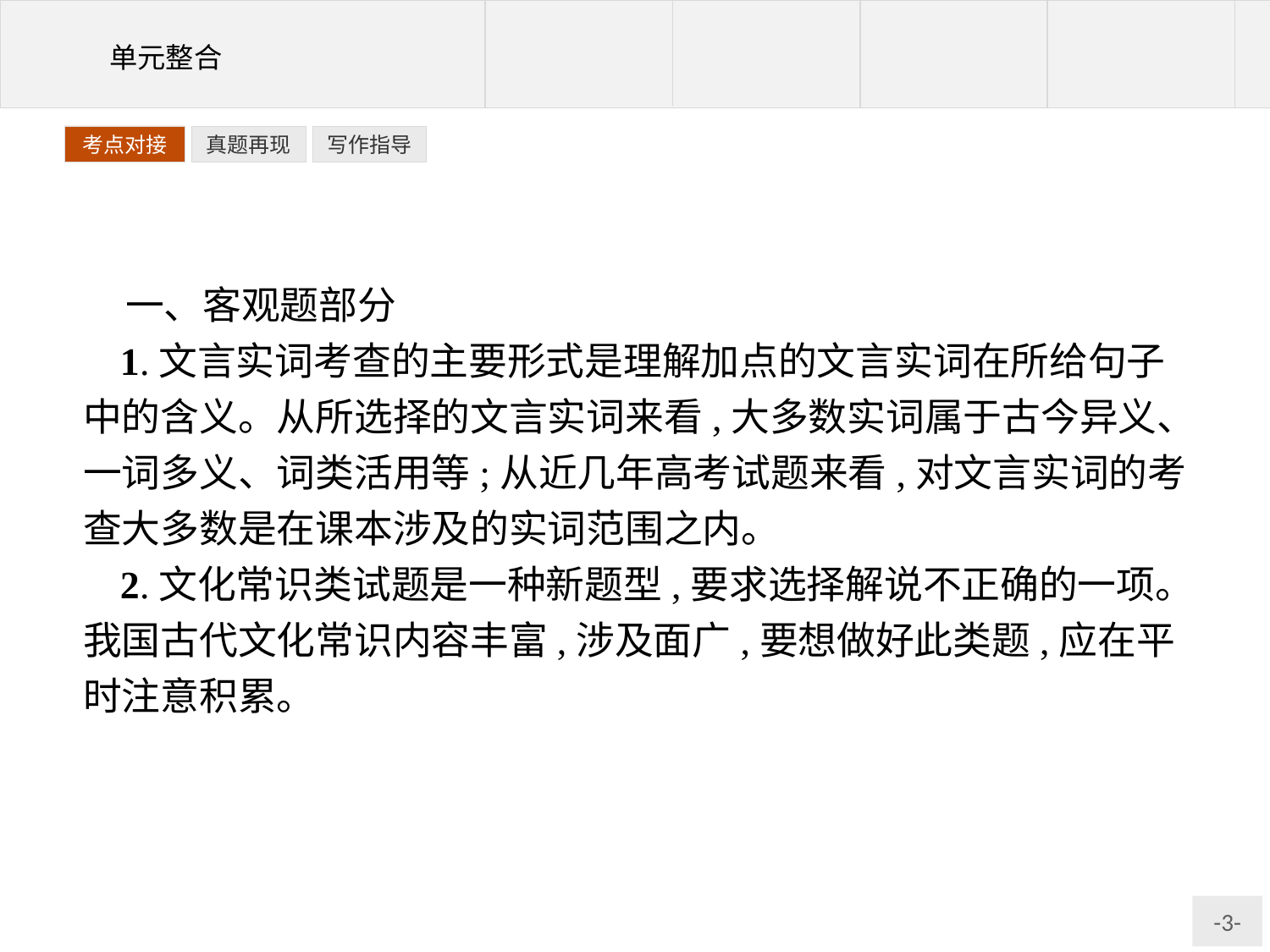

写作指导
考点对接
真题再现
一、客观题部分
1.文言实词考查的主要形式是理解加点的文言实词在所给句子中的含义。从所选择的文言实词来看,大多数实词属于古今异义、一词多义、词类活用等;从近几年高考试题来看,对文言实词的考查大多数是在课本涉及的实词范围之内。
2.文化常识类试题是一种新题型,要求选择解说不正确的一项。我国古代文化常识内容丰富,涉及面广,要想做好此类题,应在平时注意积累。